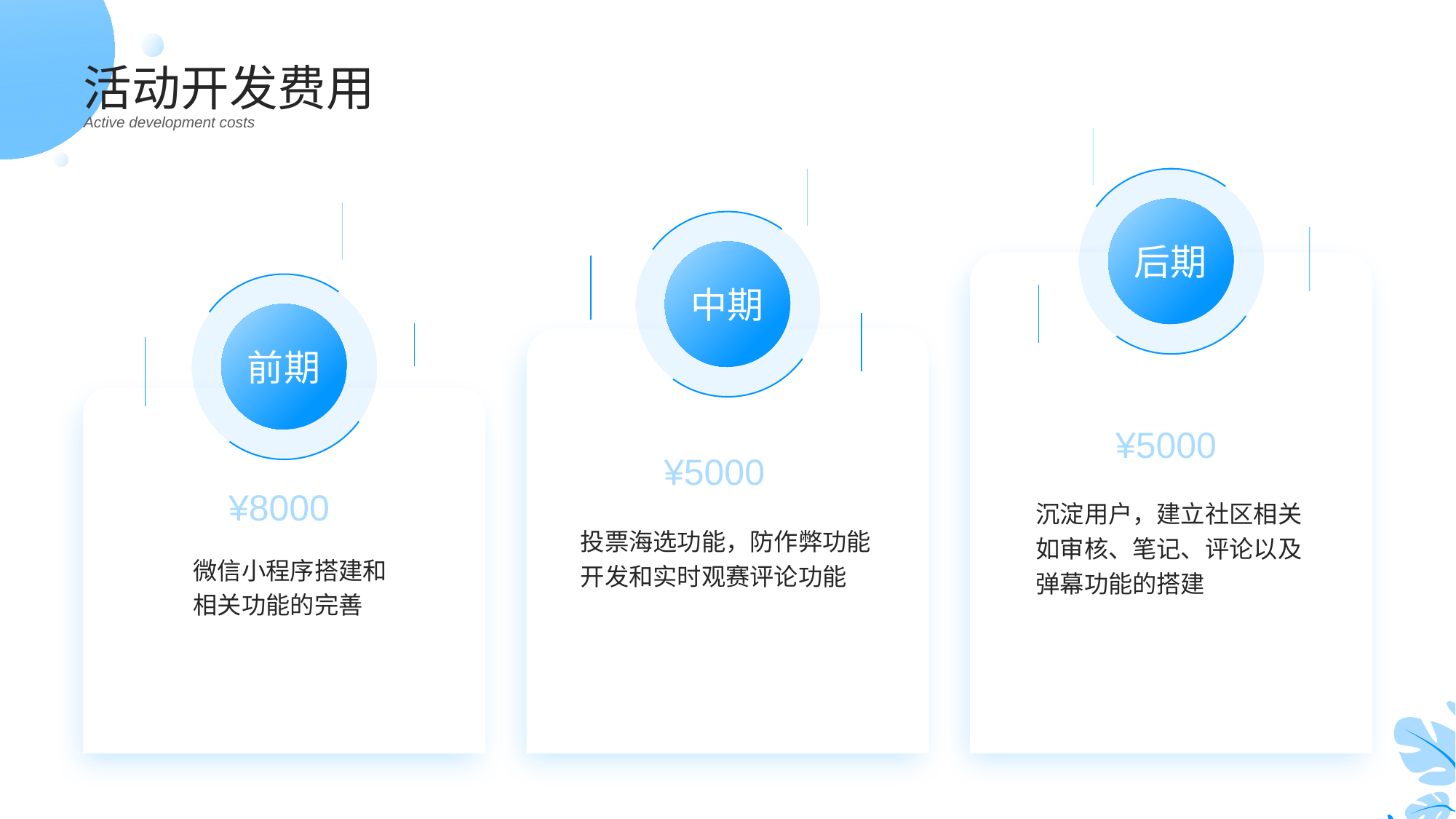

活动开发费用
Active development costs

后期

中期

前期

¥5000
¥5000
¥8000
沉淀用户，建立社区相关如审核、笔记、评论以及弹幕功能的搭建
投票海选功能，防作弊功能开发和实时观赛评论功能
微信小程序搭建和
相关功能的完善